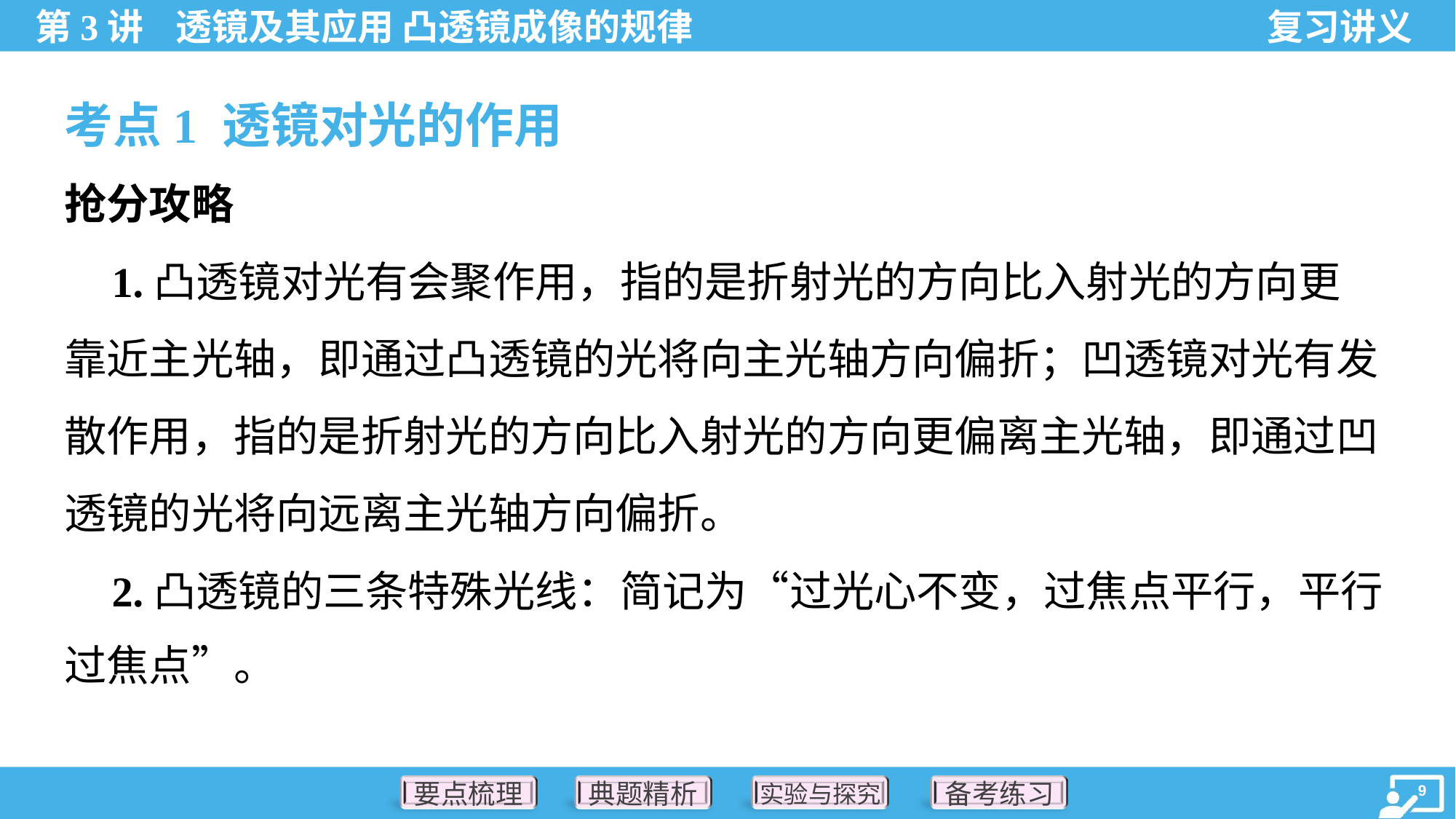

考点1 透镜对光的作用
抢分攻略
    1.凸透镜对光有会聚作用，指的是折射光的方向比入射光的方向更
靠近主光轴，即通过凸透镜的光将向主光轴方向偏折；凹透镜对光有发
散作用，指的是折射光的方向比入射光的方向更偏离主光轴，即通过凹
透镜的光将向远离主光轴方向偏折。
    2.凸透镜的三条特殊光线：简记为“过光心不变，过焦点平行，平行
过焦点”。